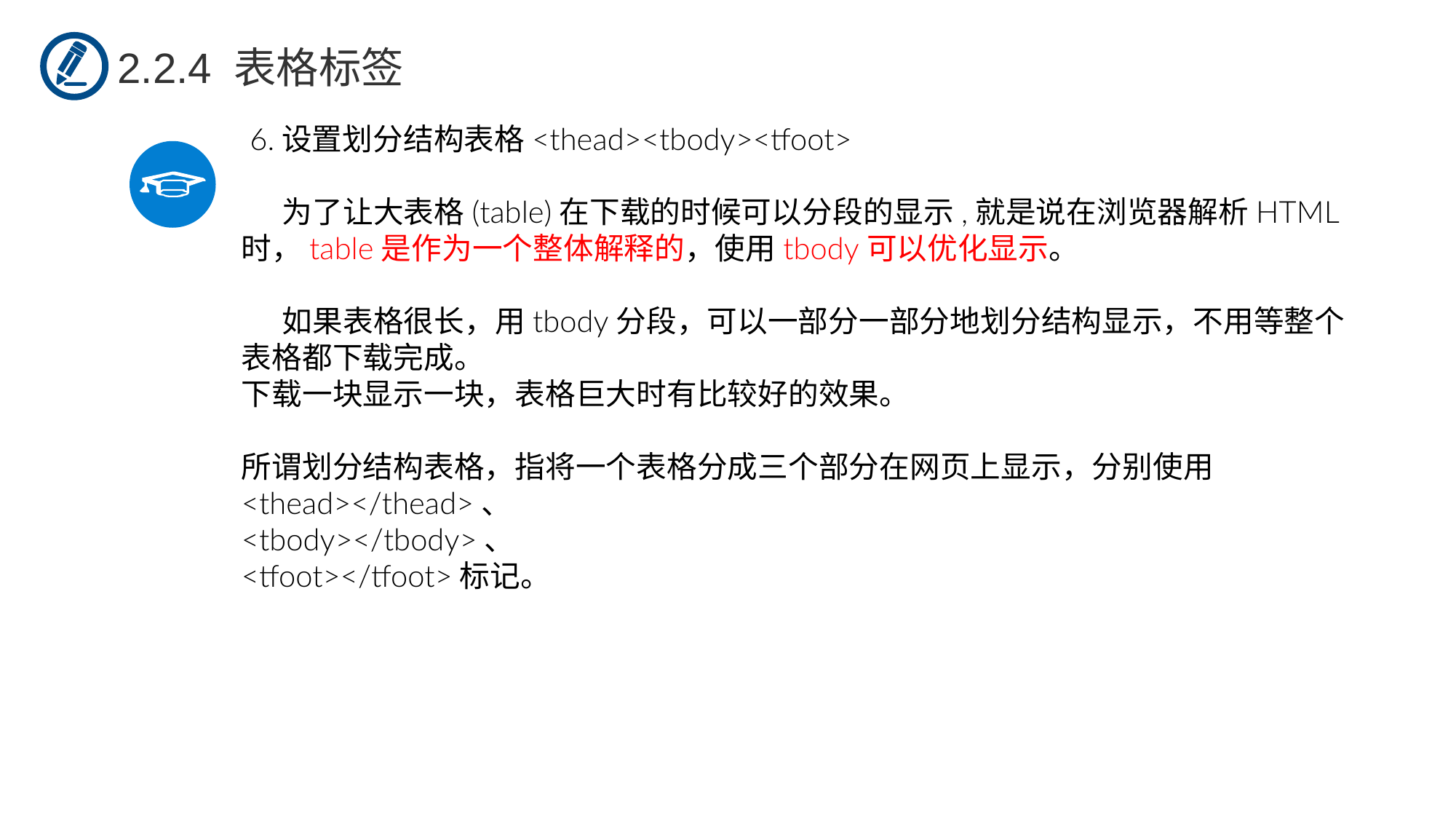

2.2.4 表格标签
 6.设置划分结构表格<thead><tbody><tfoot>

     为了让大表格(table)在下载的时候可以分段的显示,就是说在浏览器解析HTML时，table是作为一个整体解释的，使用tbody可以优化显示。

     如果表格很长，用tbody分段，可以一部分一部分地划分结构显示，不用等整个表格都下载完成。
下载一块显示一块，表格巨大时有比较好的效果。

所谓划分结构表格，指将一个表格分成三个部分在网页上显示，分别使用<thead></thead>、
<tbody></tbody>、
<tfoot></tfoot>标记。